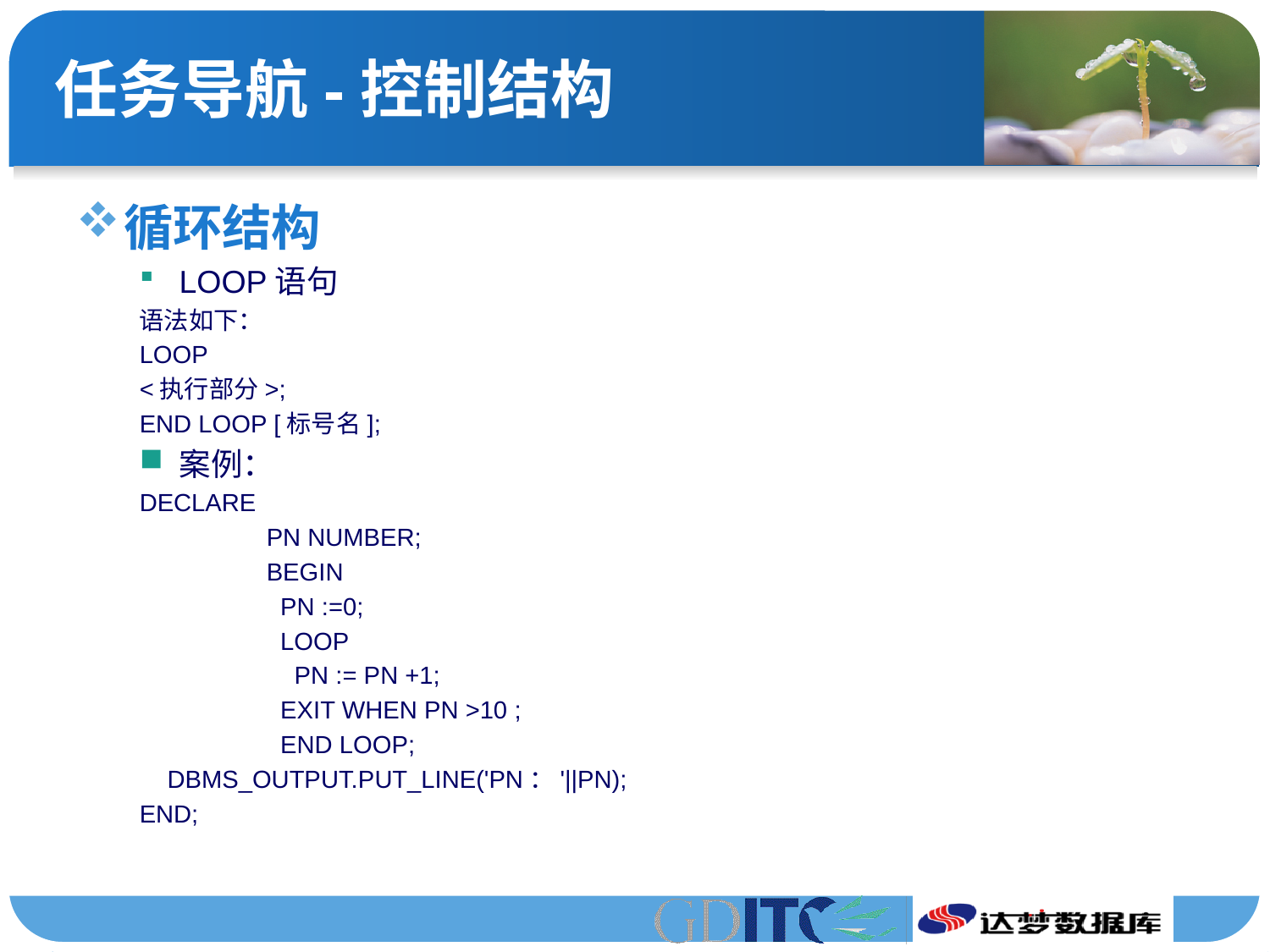

# 任务导航-控制结构
循环结构
LOOP语句
语法如下：
LOOP
<执行部分>;
END LOOP [标号名];
案例：
DECLARE
	PN NUMBER;
	BEGIN
	  PN :=0;
	  LOOP
	    PN := PN +1;
	  EXIT WHEN PN >10 ;
	  END LOOP;
    DBMS_OUTPUT.PUT_LINE('PN：'||PN);
END;